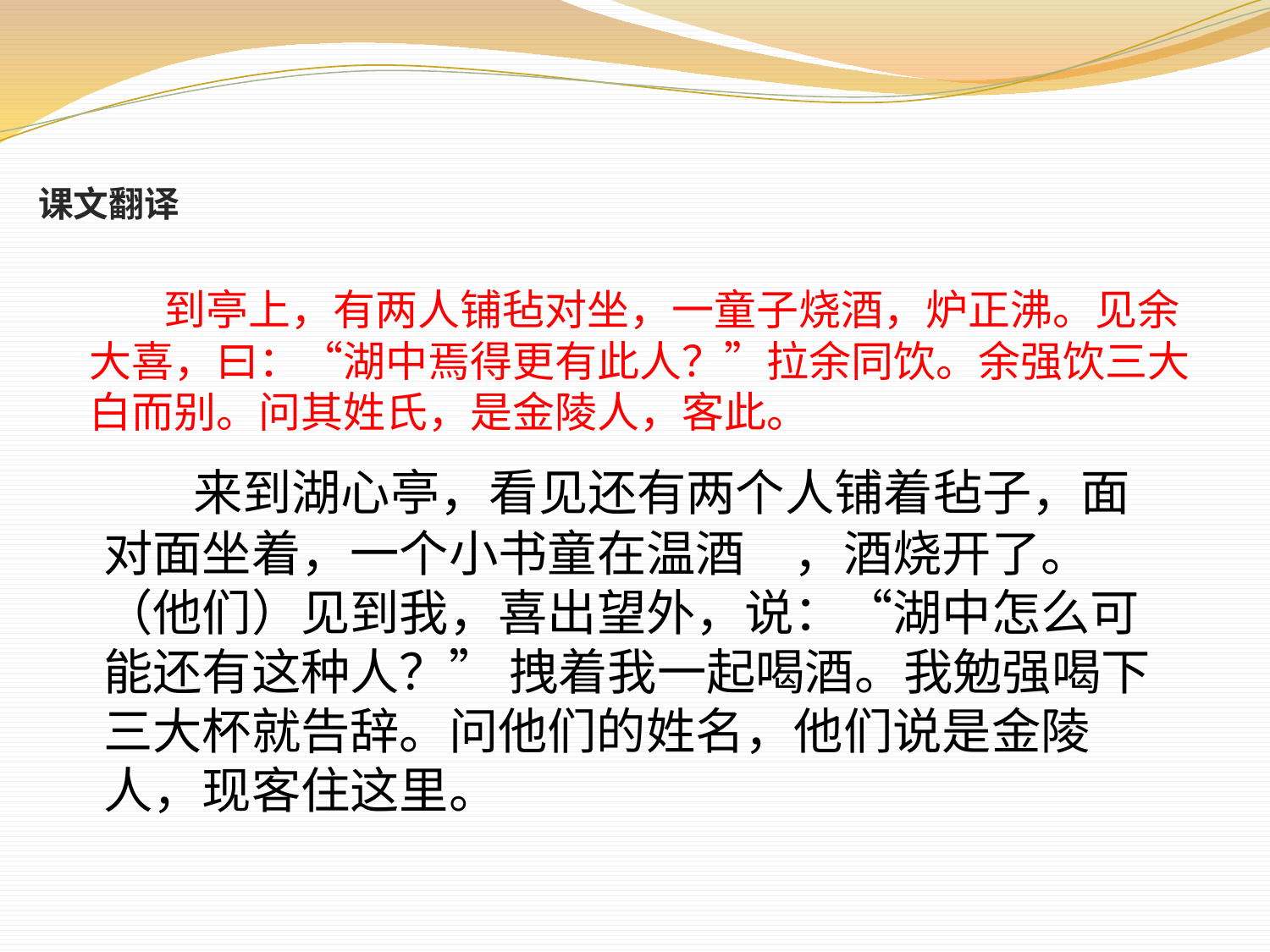

课文翻译
      到亭上，有两人铺毡对坐，一童子烧酒，炉正沸。见余大喜，曰：“湖中焉得更有此人？”拉余同饮。余强饮三大白而别。问其姓氏，是金陵人，客此。

      来到湖心亭，看见还有两个人铺着毡子，面对面坐着，一个小书童在温酒　，酒烧开了。（他们）见到我，喜出望外，说：“湖中怎么可能还有这种人？” 拽着我一起喝酒。我勉强喝下三大杯就告辞。问他们的姓名，他们说是金陵人，现客住这里。